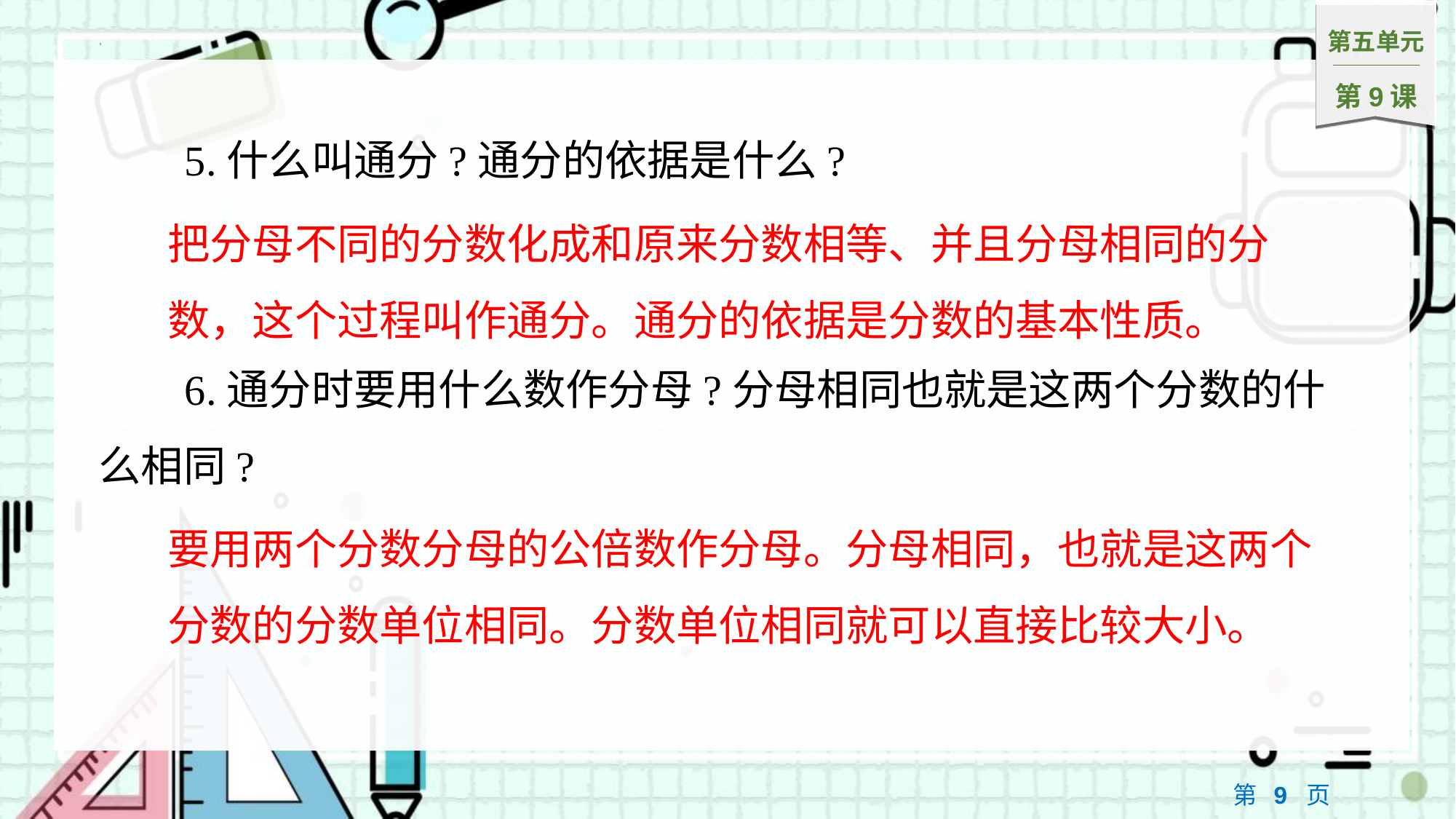

5.什么叫通分?通分的依据是什么?

6.通分时要用什么数作分母?分母相同也就是这两个分数的什么相同?

把分母不同的分数化成和原来分数相等、并且分母相同的分数，这个过程叫作通分。通分的依据是分数的基本性质。

要用两个分数分母的公倍数作分母。分母相同，也就是这两个分数的分数单位相同。分数单位相同就可以直接比较大小。